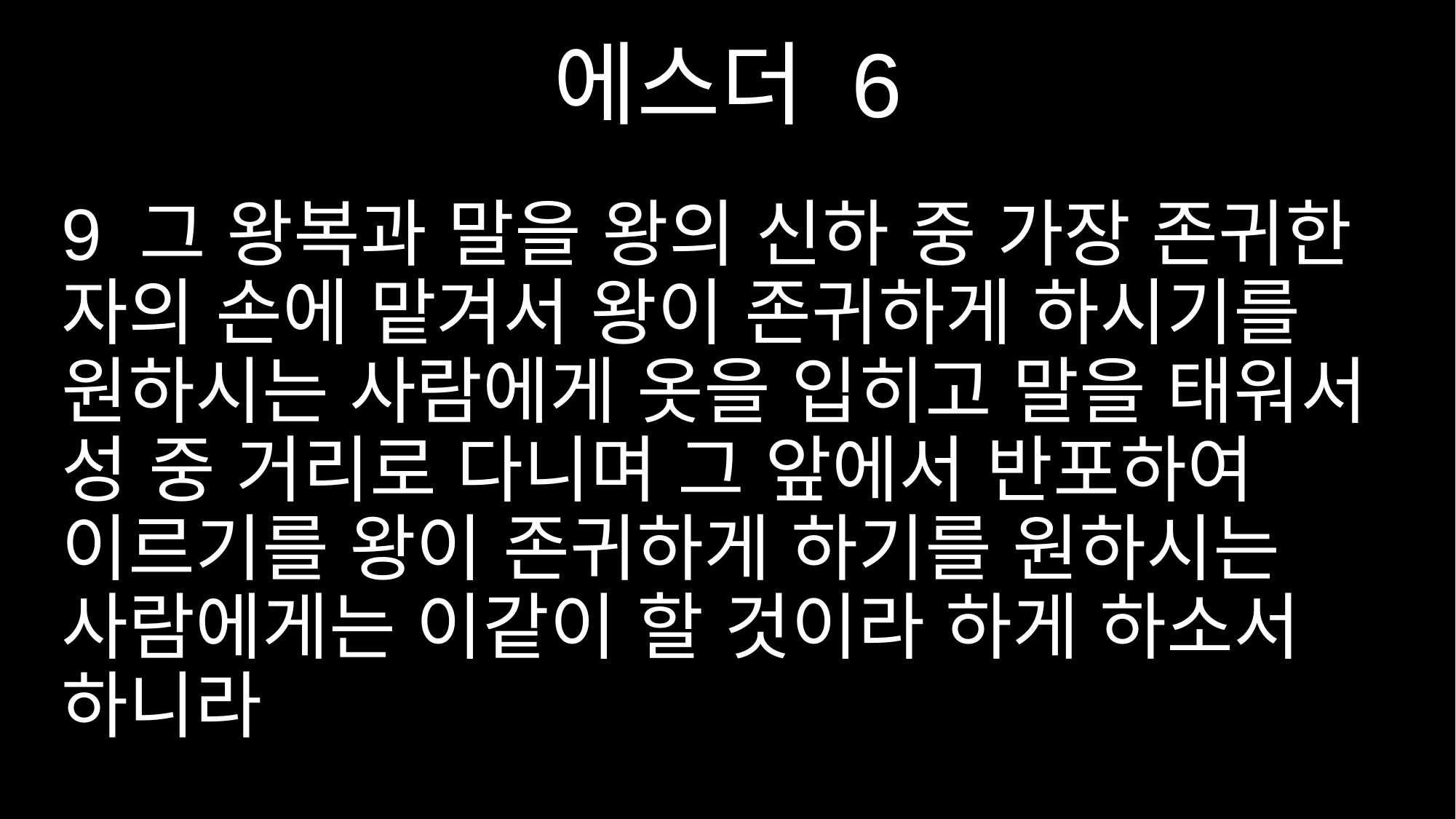

에스더 6
9 그 왕복과 말을 왕의 신하 중 가장 존귀한 자의 손에 맡겨서 왕이 존귀하게 하시기를 원하시는 사람에게 옷을 입히고 말을 태워서 성 중 거리로 다니며 그 앞에서 반포하여 이르기를 왕이 존귀하게 하기를 원하시는 사람에게는 이같이 할 것이라 하게 하소서 하니라